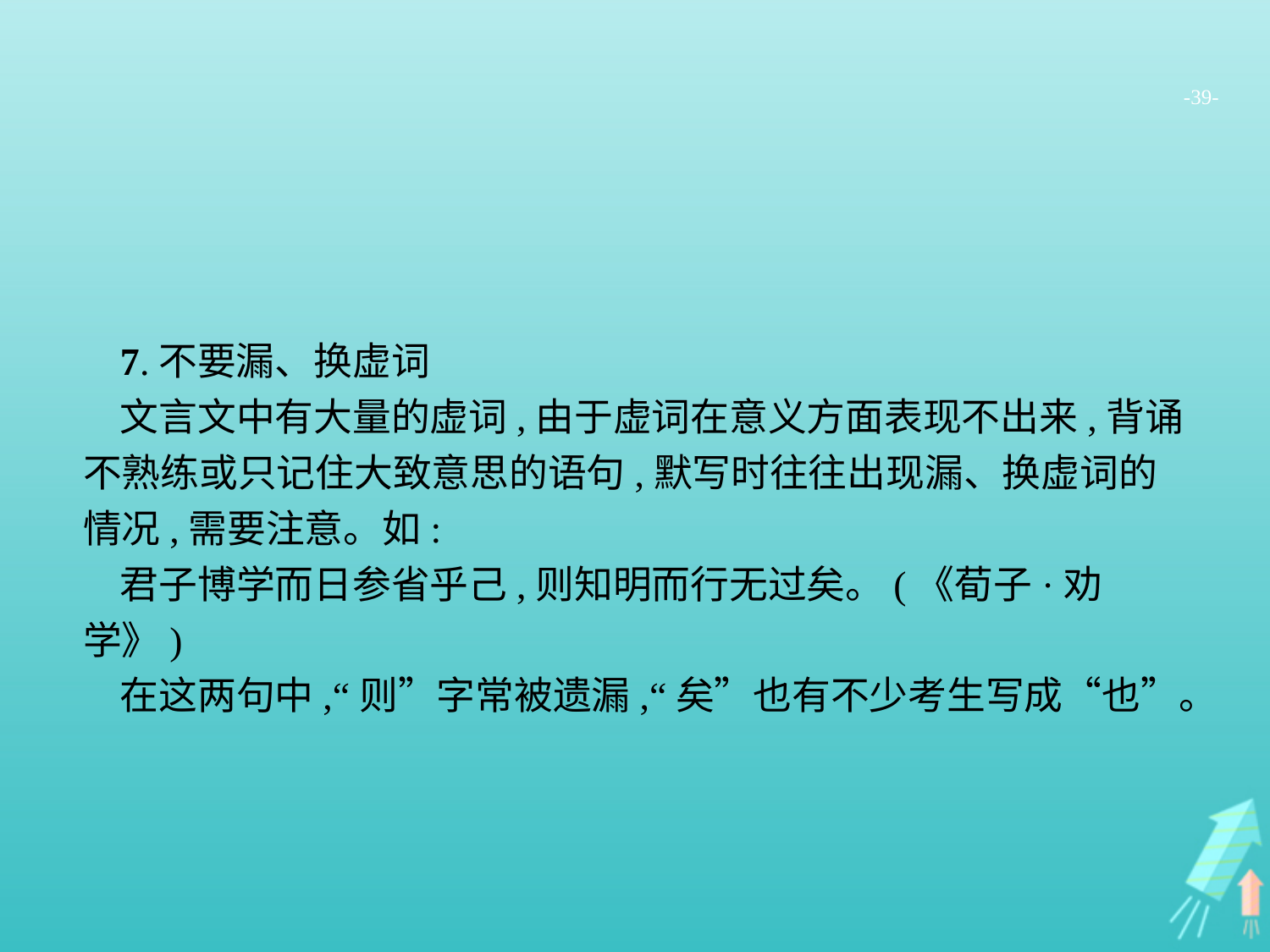

-39-
7.不要漏、换虚词
文言文中有大量的虚词,由于虚词在意义方面表现不出来,背诵不熟练或只记住大致意思的语句,默写时往往出现漏、换虚词的情况,需要注意。如:
君子博学而日参省乎己,则知明而行无过矣。(《荀子·劝学》)
在这两句中,“则”字常被遗漏,“矣”也有不少考生写成“也”。